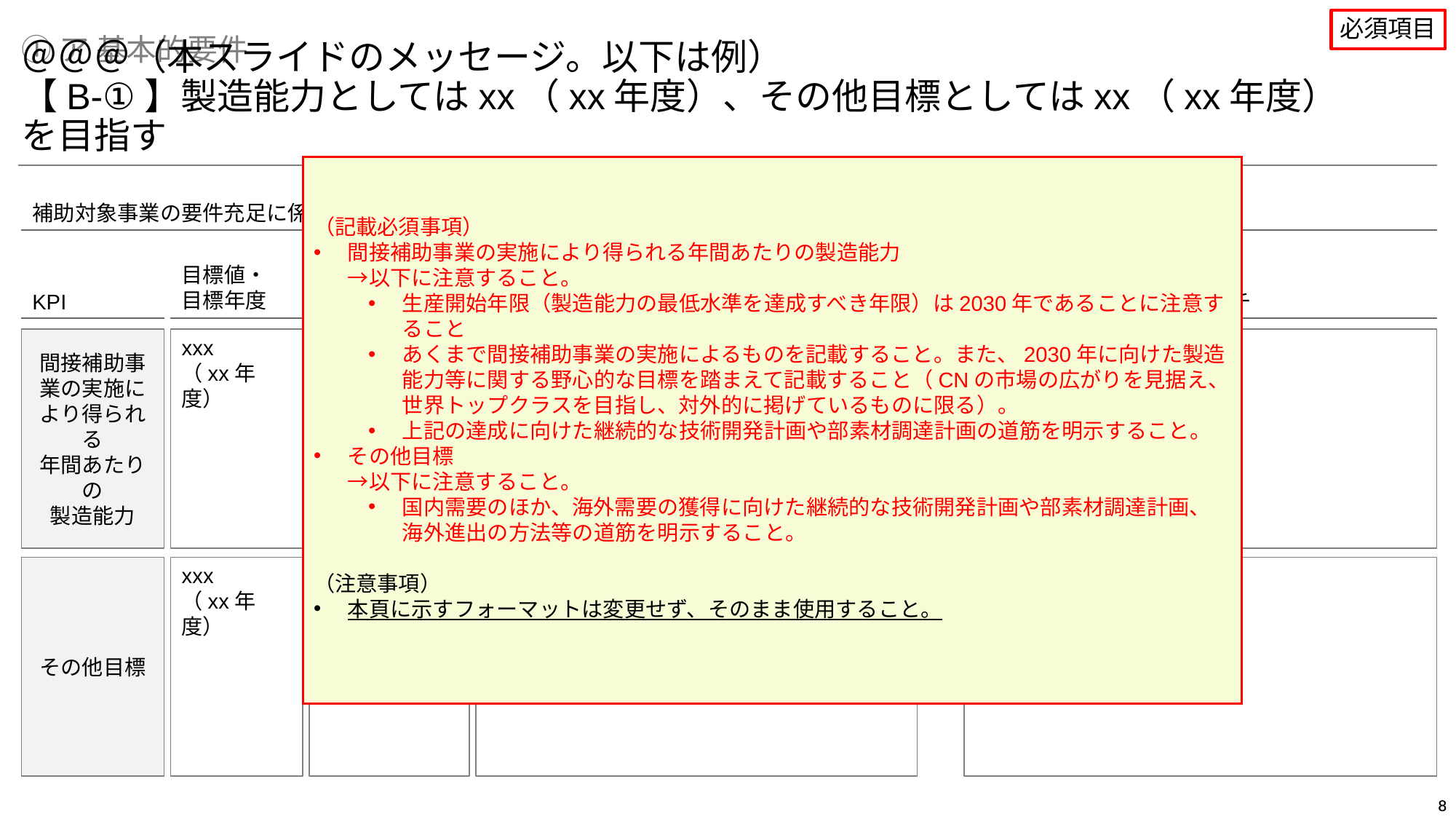

必須項目
①ア 基本的要件
＠＠＠（本スライドのメッセージ。以下は例）
【B-①】製造能力としてはxx（xx年度）、その他目標としてはxx（xx年度）を目指す
（記載必須事項）
間接補助事業の実施により得られる年間あたりの製造能力
→以下に注意すること。
生産開始年限（製造能力の最低水準を達成すべき年限）は2030年であることに注意すること
あくまで間接補助事業の実施によるものを記載すること。また、2030年に向けた製造能力等に関する野心的な目標を踏まえて記載すること（CNの市場の広がりを見据え、世界トップクラスを目指し、対外的に掲げているものに限る）。
上記の達成に向けた継続的な技術開発計画や部素材調達計画の道筋を明示すること。
その他目標
→以下に注意すること。
国内需要のほか、海外需要の獲得に向けた継続的な技術開発計画や部素材調達計画、海外進出の方法等の道筋を明示すること。
（注意事項）
本頁に示すフォーマットは変更せず、そのまま使用すること。

補助対象事業の要件充足に係るKPI設定　※本事業における生産開始年限（製造能力の最低水準を達成すべき年限）は2030年
KPI
目標値・
目標年度
申請時の値
目標値・目標年度の設定の考え方
目標達成に向けたアプローチ
間接補助事業の実施により得られる
年間あたりの
製造能力
xxx
（xx年度）
xxx
xx
xx

その他目標
xxx
（xx年度）
xxx
xx
xx